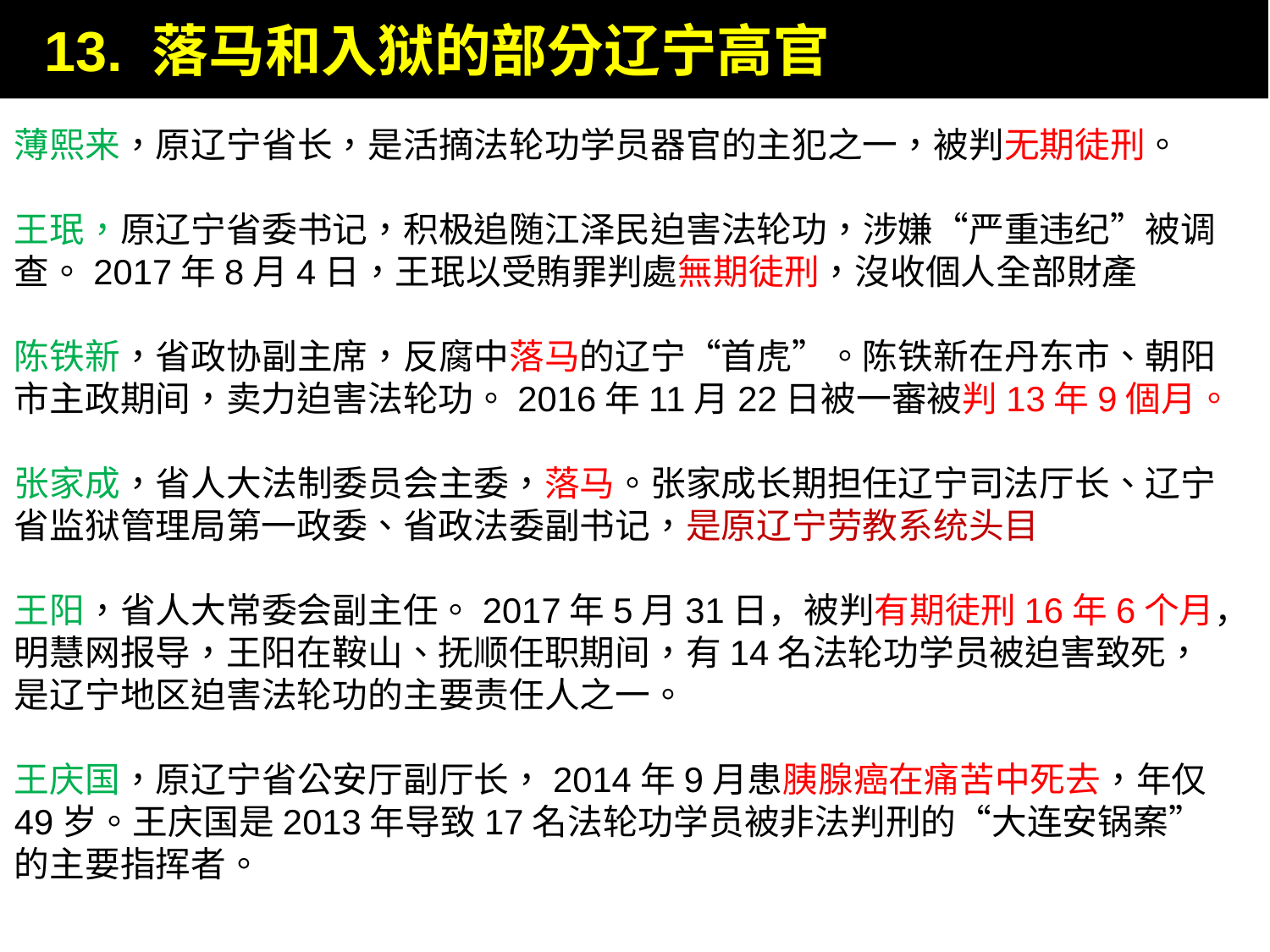

13. 落马和入狱的部分辽宁高官
薄熙来，原辽宁省长，是活摘法轮功学员器官的主犯之一，被判无期徒刑。

王珉，原辽宁省委书记，积极追随江泽民迫害法轮功，涉嫌“严重违纪”被调查。2017年8月4日，王珉以受賄罪判處無期徒刑，沒收個人全部財產

陈铁新，省政协副主席，反腐中落马的辽宁“首虎”。陈铁新在丹东市、朝阳市主政期间，卖力迫害法轮功。2016年11月22日被一審被判13年9個月。

张家成，省人大法制委员会主委，落马。张家成长期担任辽宁司法厅长、辽宁省监狱管理局第一政委、省政法委副书记，是原辽宁劳教系统头目

王阳，省人大常委会副主任。2017年5月31日，被判有期徒刑16年6个月，
明慧网报导，王阳在鞍山、抚顺任职期间，有14名法轮功学员被迫害致死，是辽宁地区迫害法轮功的主要责任人之一。

王庆国，原辽宁省公安厅副厅长，2014年9月患胰腺癌在痛苦中死去，年仅49岁。王庆国是2013年导致17名法轮功学员被非法判刑的“大连安锅案”的主要指挥者。